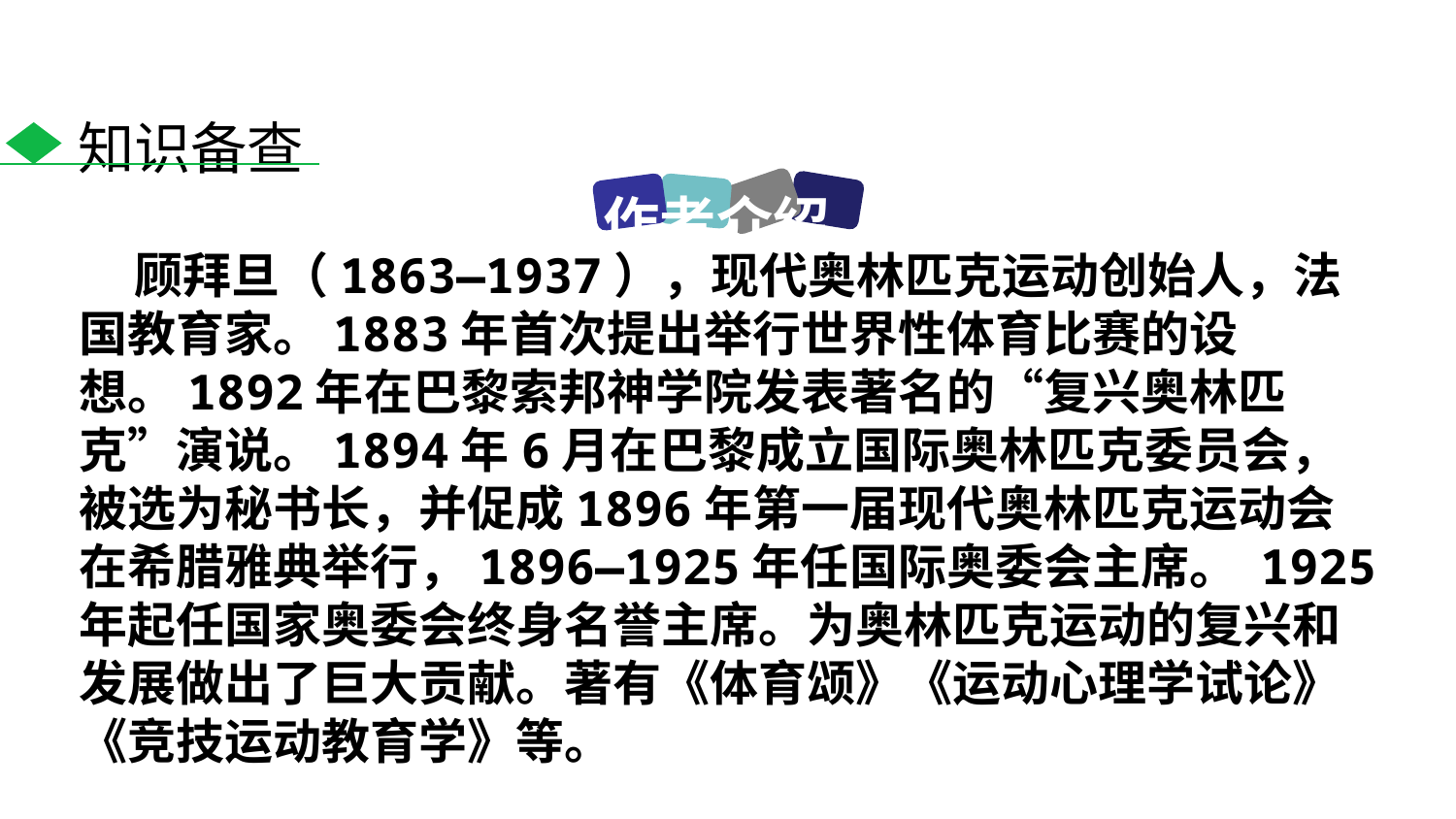

知识备查

作者介绍

    顾拜旦（1863—1937），现代奥林匹克运动创始人，法国教育家。1883年首次提出举行世界性体育比赛的设想。1892年在巴黎索邦神学院发表著名的“复兴奥林匹克”演说。1894年6月在巴黎成立国际奥林匹克委员会，被选为秘书长，并促成1896年第一届现代奥林匹克运动会在希腊雅典举行，1896—1925年任国际奥委会主席。 1925年起任国家奥委会终身名誉主席。为奥林匹克运动的复兴和发展做出了巨大贡献。著有《体育颂》《运动心理学试论》《竞技运动教育学》等。